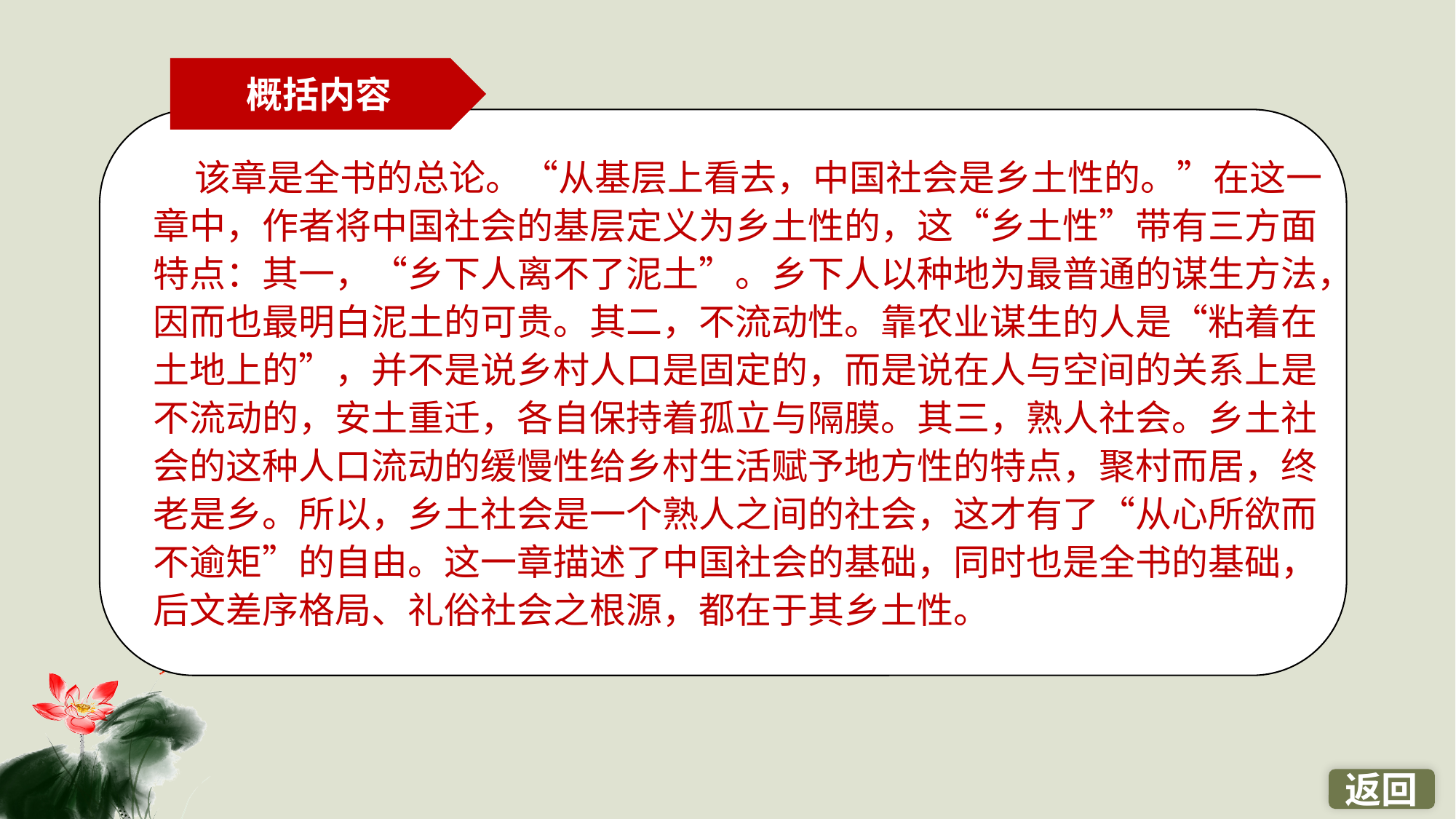

概括内容

    该章是全书的总论。“从基层上看去，中国社会是乡土性的。”在这一章中，作者将中国社会的基层定义为乡土性的，这“乡土性”带有三方面特点：其一，“乡下人离不了泥土”。乡下人以种地为最普通的谋生方法，因而也最明白泥土的可贵。其二，不流动性。靠农业谋生的人是“粘着在土地上的”，并不是说乡村人口是固定的，而是说在人与空间的关系上是不流动的，安土重迁，各自保持着孤立与隔膜。其三，熟人社会。乡土社会的这种人口流动的缓慢性给乡村生活赋予地方性的特点，聚村而居，终老是乡。所以，乡土社会是一个熟人之间的社会，这才有了“从心所欲而不逾矩”的自由。这一章描述了中国社会的基础，同时也是全书的基础，后文差序格局、礼俗社会之根源，都在于其乡土性。
返回